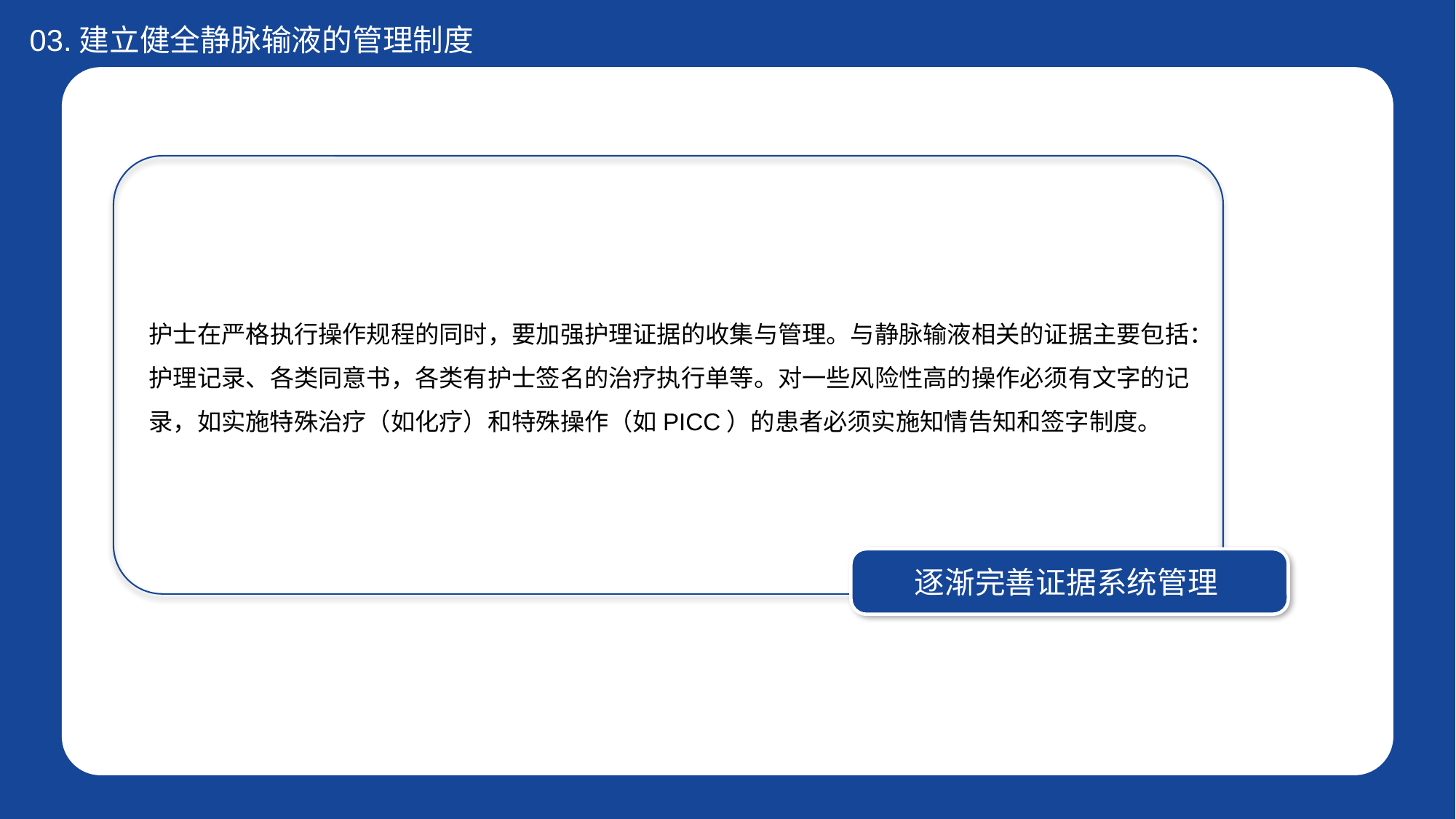

护士在严格执行操作规程的同时，要加强护理证据的收集与管理。与静脉输液相关的证据主要包括：护理记录、各类同意书，各类有护士签名的治疗执行单等。对一些风险性高的操作必须有文字的记录，如实施特殊治疗（如化疗）和特殊操作（如PICC）的患者必须实施知情告知和签字制度。
逐渐完善证据系统管理